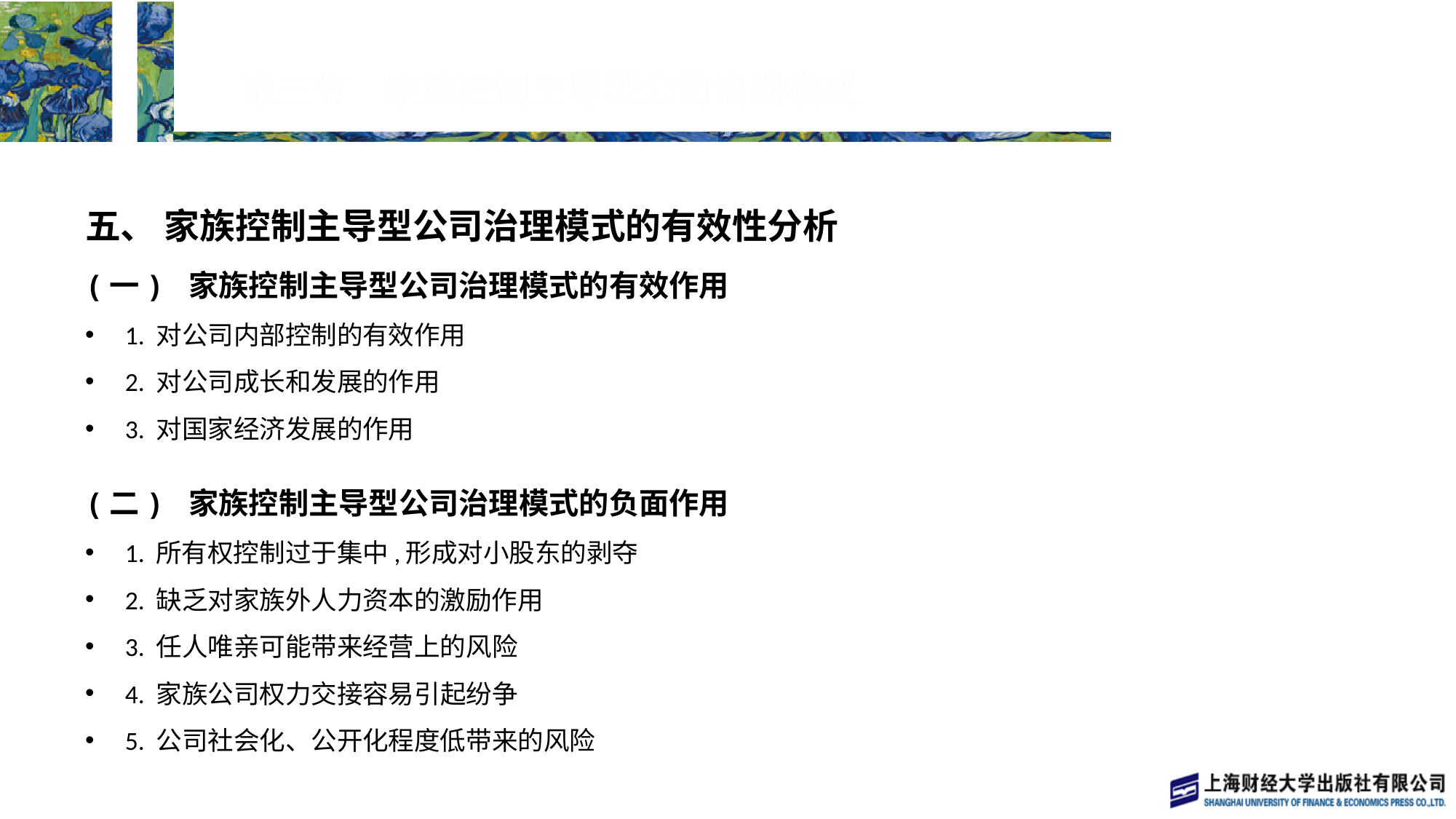

# 第三节　家族控制主导型公司治理模式
五、 家族控制主导型公司治理模式的有效性分析
(一) 家族控制主导型公司治理模式的有效作用
1. 对公司内部控制的有效作用
2. 对公司成长和发展的作用
3. 对国家经济发展的作用
(二) 家族控制主导型公司治理模式的负面作用
1. 所有权控制过于集中,形成对小股东的剥夺
2. 缺乏对家族外人力资本的激励作用
3. 任人唯亲可能带来经营上的风险
4. 家族公司权力交接容易引起纷争
5. 公司社会化、公开化程度低带来的风险